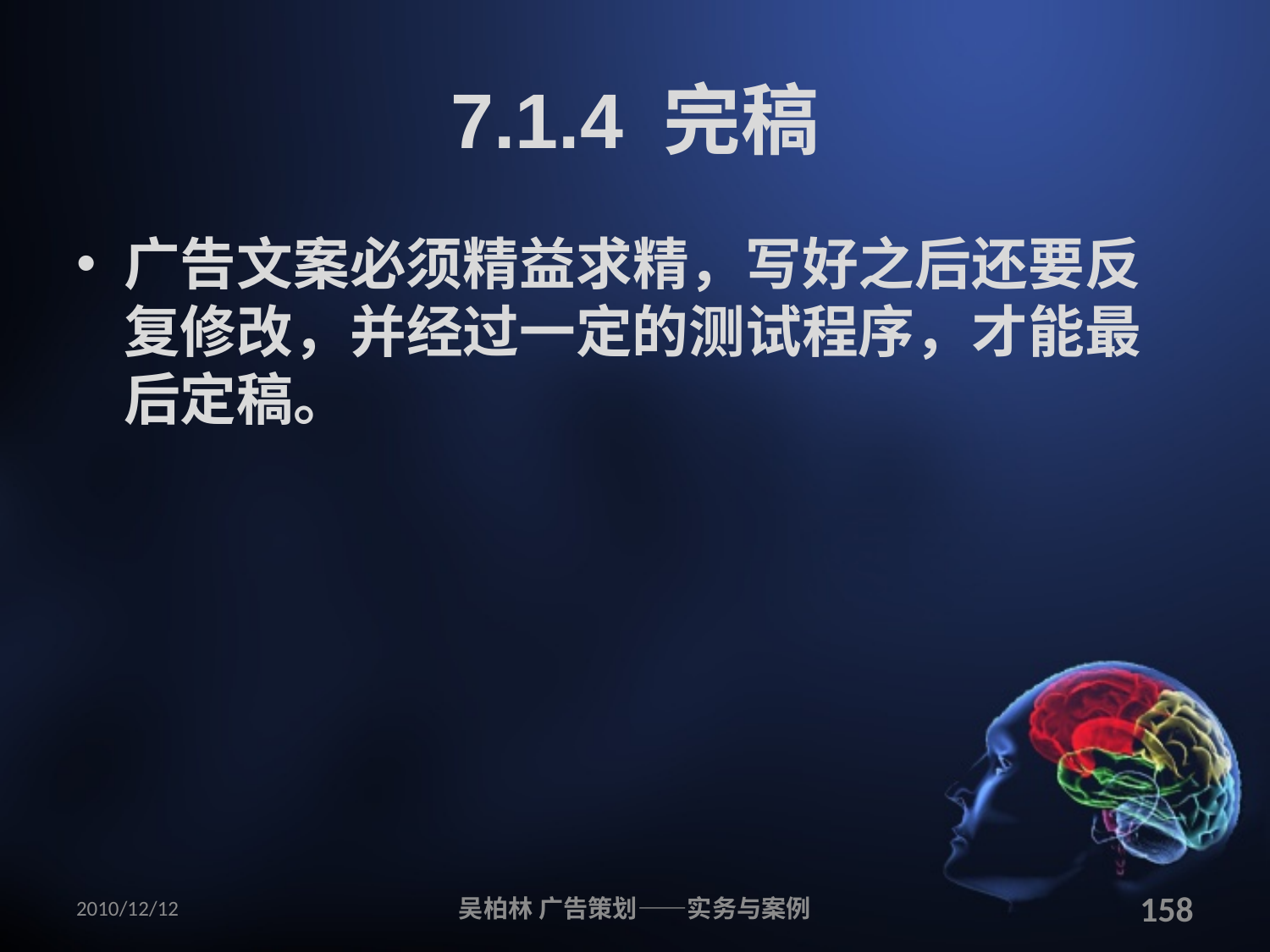

# 7.1.4 完稿
广告文案必须精益求精，写好之后还要反复修改，并经过一定的测试程序，才能最后定稿。
2010/12/12
吴柏林 广告策划——实务与案例
158